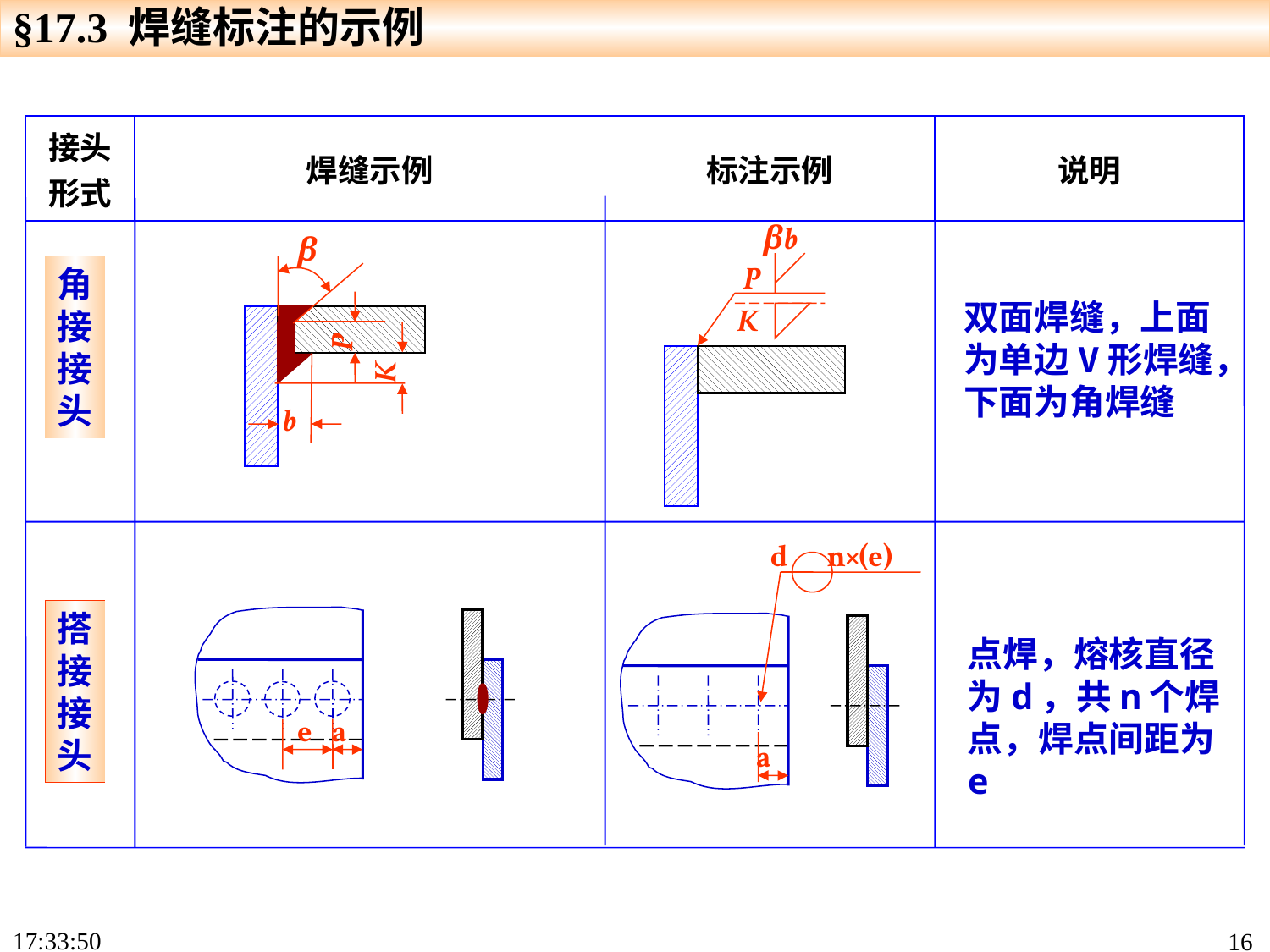

§17.3 焊缝标注的示例
| 接头形式 | 焊缝示例 | 标注示例 | 说明 |
| --- | --- | --- | --- |

βb

P

K

β

P

K

b

角接接头
双面焊缝，上面为单边V形焊缝，下面为角焊缝
d      n×(e)

     a

搭接接头

e   a

点焊，熔核直径为d，共n个焊点，焊点间距为e
17:33:50
16